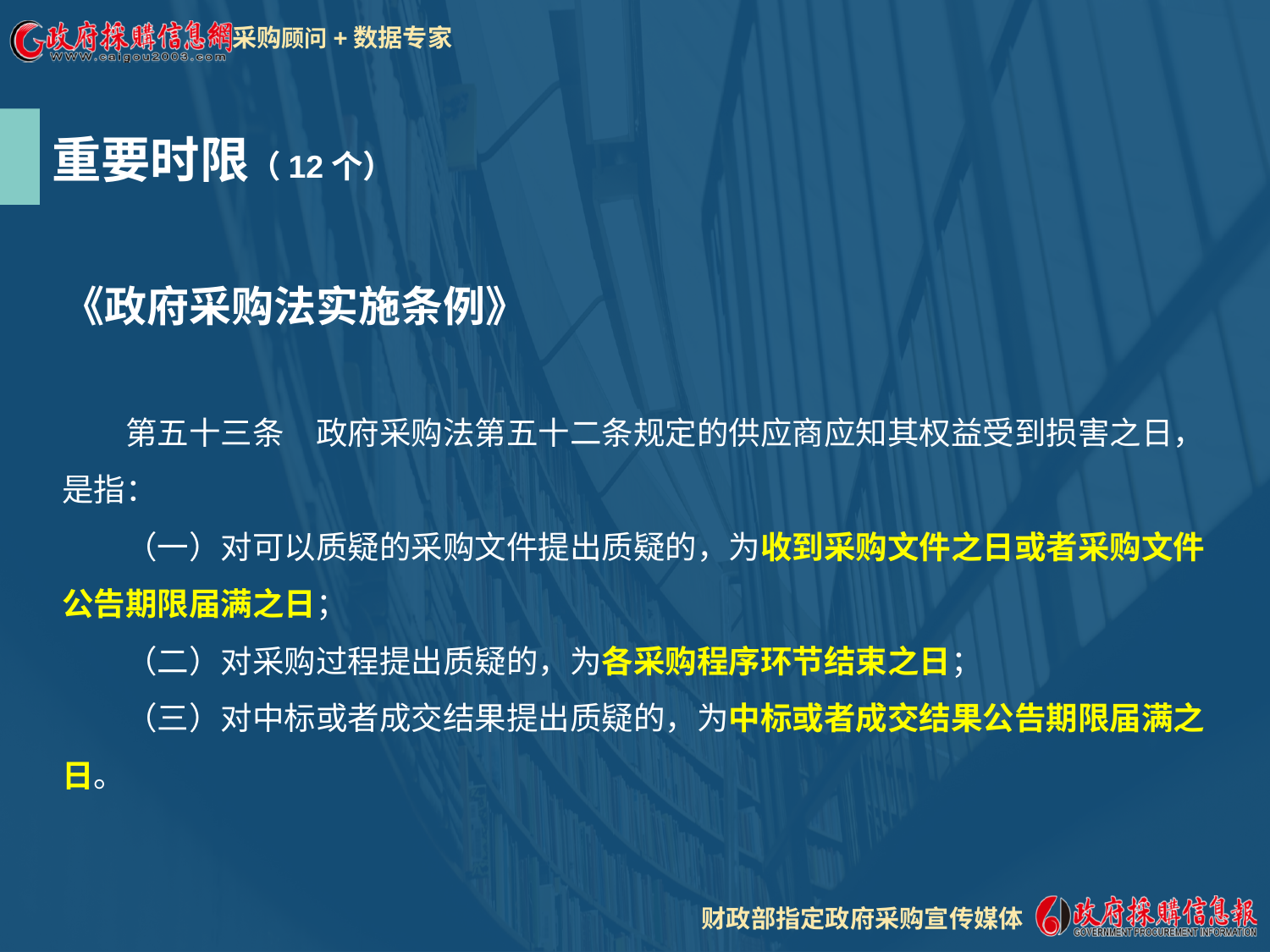

重要时限（12个）
《政府采购法实施条例》

第五十三条　政府采购法第五十二条规定的供应商应知其权益受到损害之日，是指：
（一）对可以质疑的采购文件提出质疑的，为收到采购文件之日或者采购文件公告期限届满之日；
（二）对采购过程提出质疑的，为各采购程序环节结束之日；
（三）对中标或者成交结果提出质疑的，为中标或者成交结果公告期限届满之日。